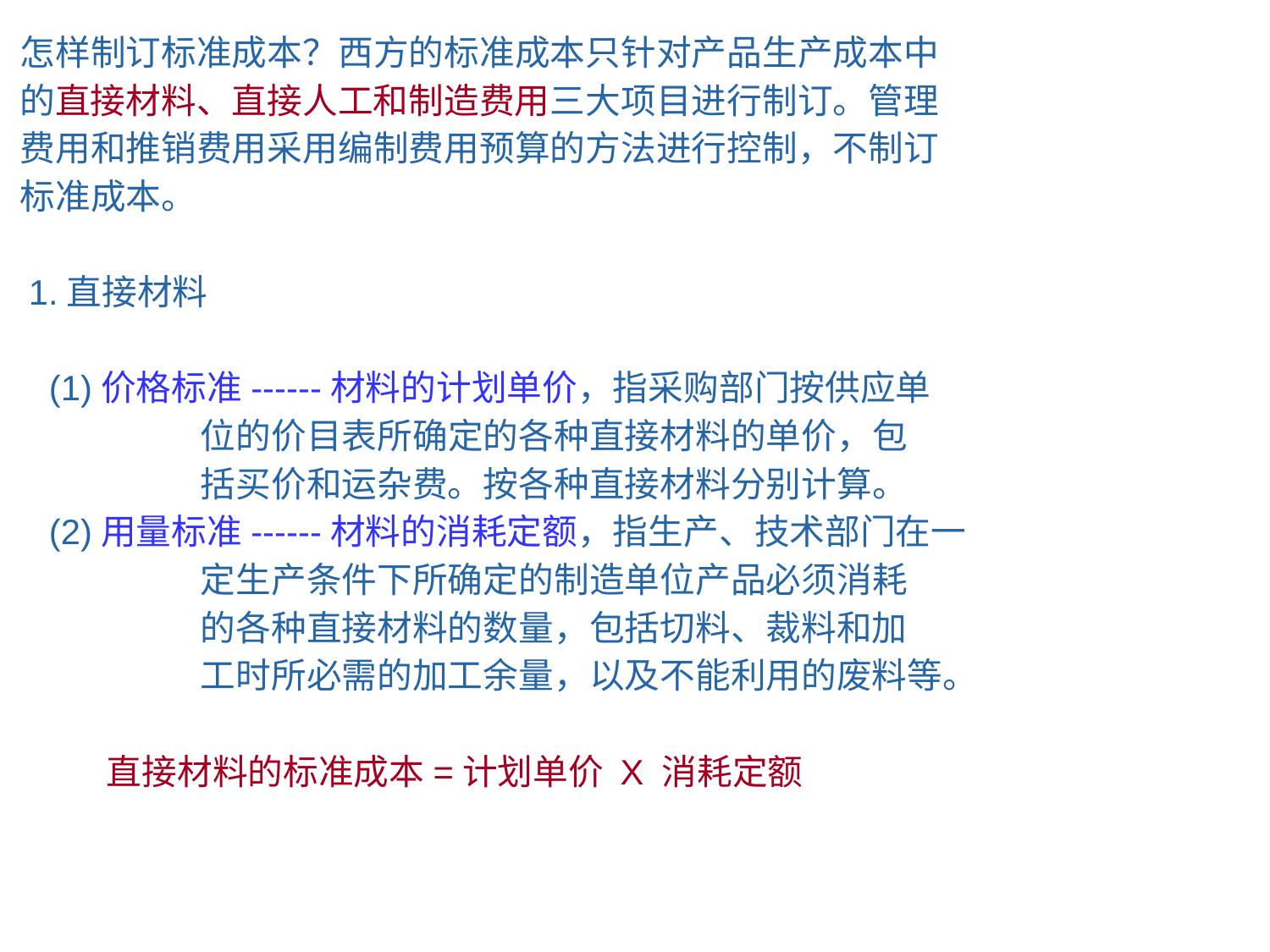

怎样制订标准成本？西方的标准成本只针对产品生产成本中
的直接材料、直接人工和制造费用三大项目进行制订。管理
费用和推销费用采用编制费用预算的方法进行控制，不制订
标准成本。

 1.直接材料

   (1)价格标准------材料的计划单价，指采购部门按供应单
                      位的价目表所确定的各种直接材料的单价，包
                      括买价和运杂费。按各种直接材料分别计算。
   (2)用量标准------材料的消耗定额，指生产、技术部门在一
                      定生产条件下所确定的制造单位产品必须消耗
                      的各种直接材料的数量，包括切料、裁料和加
                      工时所必需的加工余量，以及不能利用的废料等。

          直接材料的标准成本=计划单价 X 消耗定额